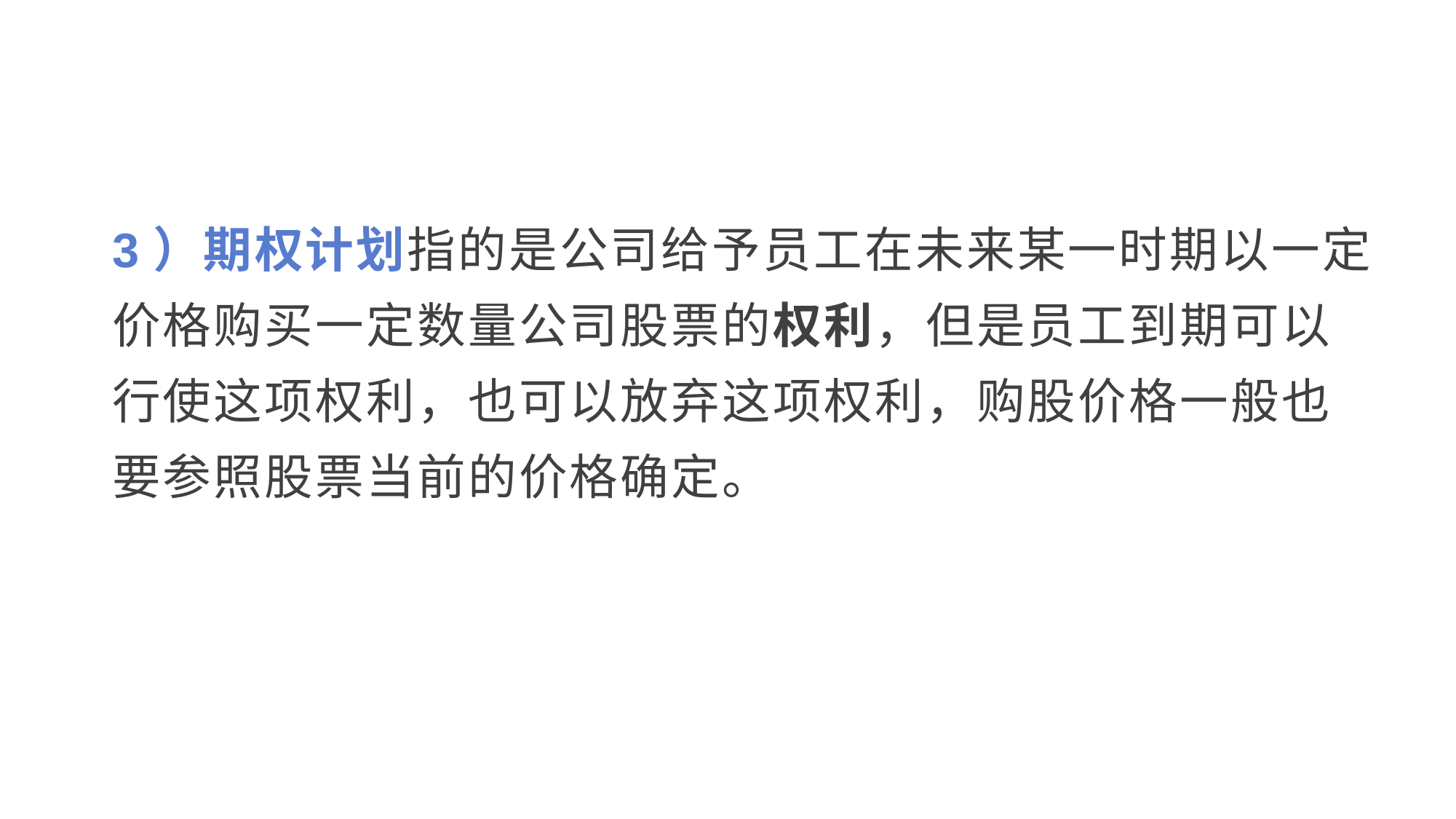

#
3）期权计划指的是公司给予员工在未来某一时期以一定价格购买一定数量公司股票的权利，但是员工到期可以行使这项权利，也可以放弃这项权利，购股价格一般也要参照股票当前的价格确定。